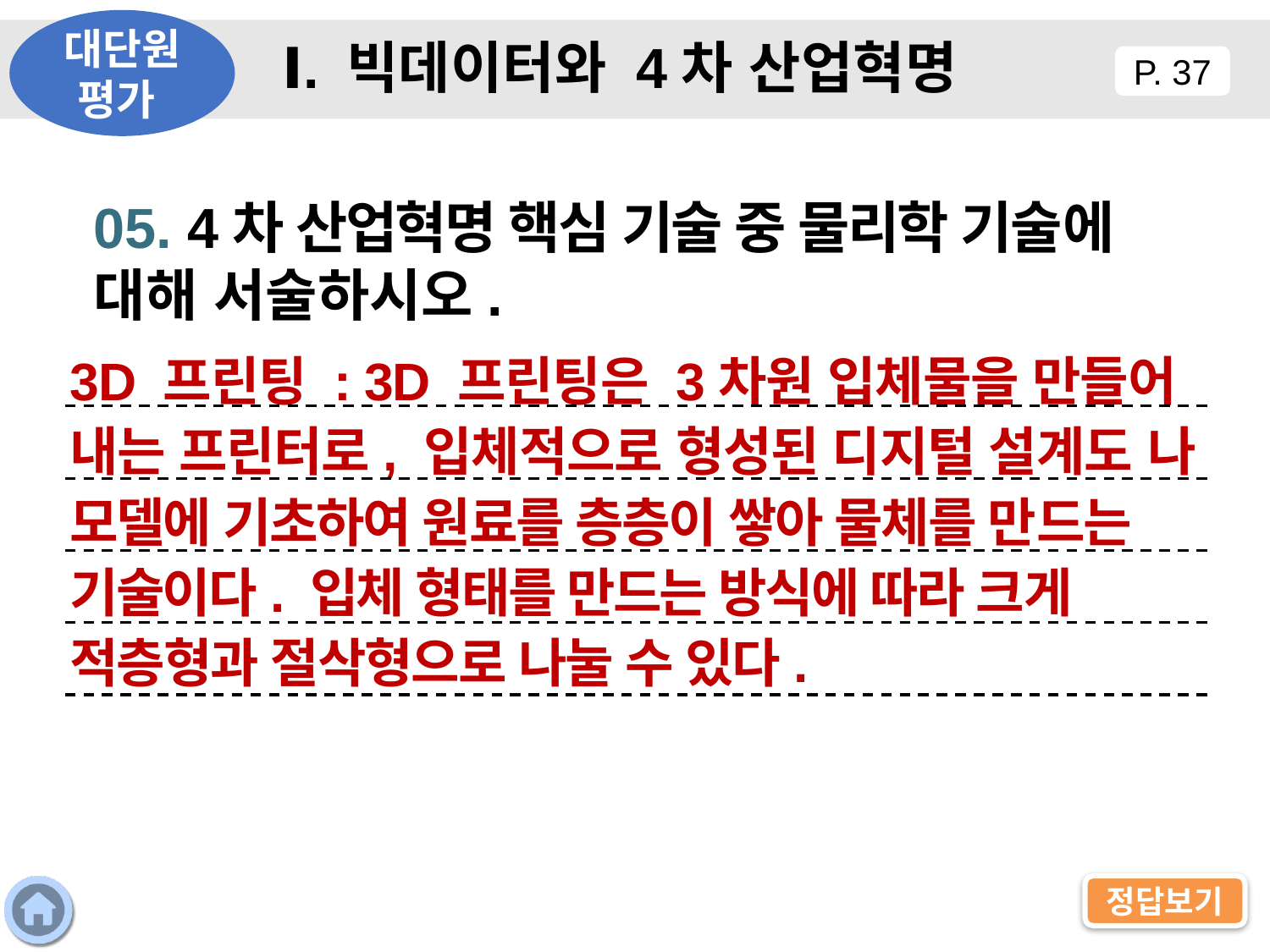

대단원 평가

Ⅰ. 빅데이터와 4차 산업혁명
P. 37
05. 4차 산업혁명 핵심 기술 중 물리학 기술에 대해 서술하시오.
3D 프린팅 : 3D 프린팅은 3차원 입체물을 만들어 내는 프린터로, 입체적으로 형성된 디지털 설계도 나 모델에 기초하여 원료를 층층이 쌓아 물체를 만드는 기술이다. 입체 형태를 만드는 방식에 따라 크게 적층형과 절삭형으로 나눌 수 있다.
정답보기